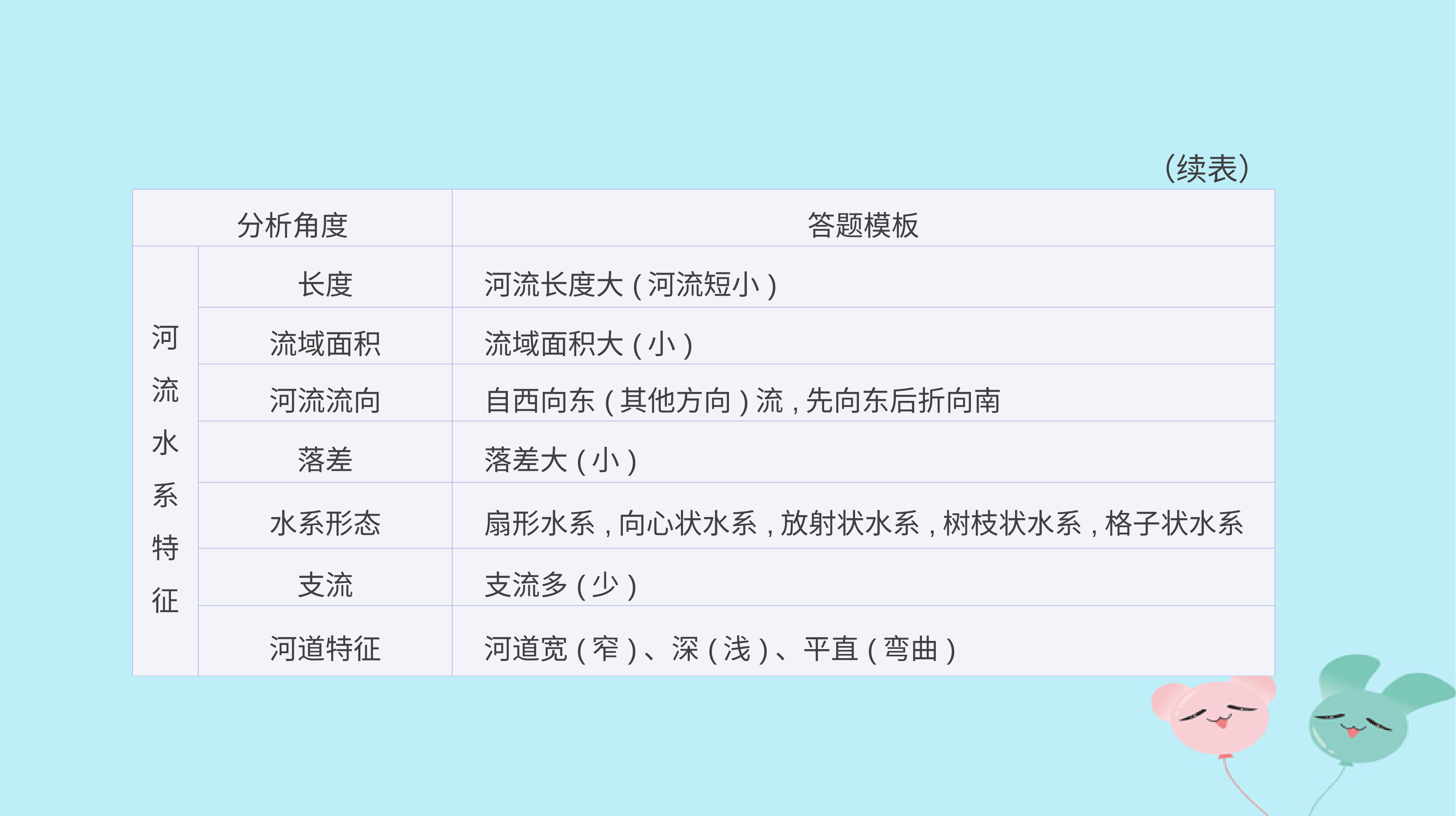

（续表）
| 分析角度 |  | 答题模板 |
| --- | --- | --- |
| 河 流 水 系 特 征 | 长度 | 河流长度大(河流短小) |
|  | 流域面积 | 流域面积大(小) |
|  | 河流流向 | 自西向东(其他方向)流,先向东后折向南 |
|  | 落差 | 落差大(小) |
|  | 水系形态 | 扇形水系,向心状水系,放射状水系,树枝状水系,格子状水系 |
|  | 支流 | 支流多(少) |
|  | 河道特征 | 河道宽(窄)、深(浅)、平直(弯曲) |